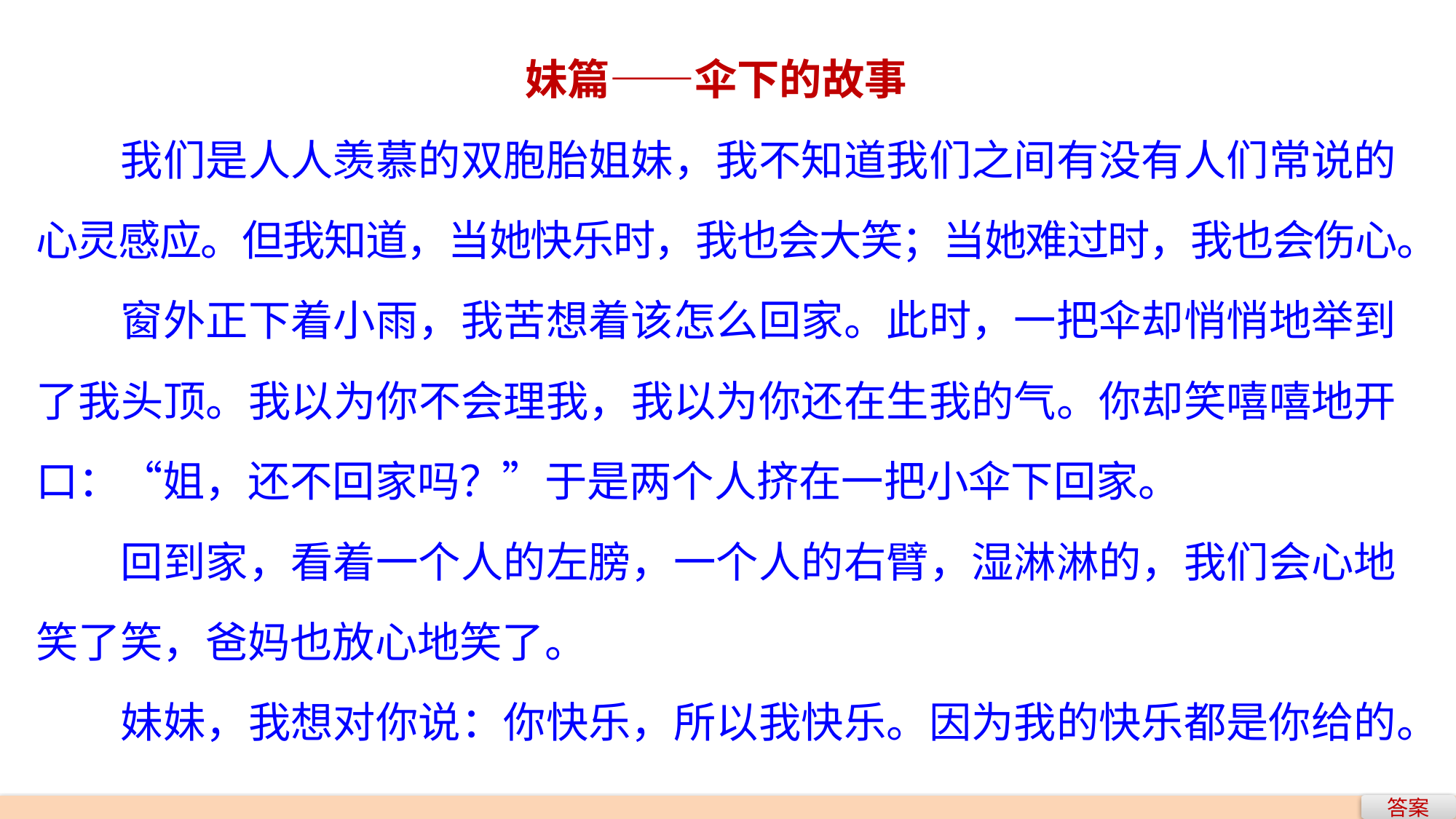

妹篇——伞下的故事
我们是人人羡慕的双胞胎姐妹，我不知道我们之间有没有人们常说的心灵感应。但我知道，当她快乐时，我也会大笑；当她难过时，我也会伤心。
窗外正下着小雨，我苦想着该怎么回家。此时，一把伞却悄悄地举到了我头顶。我以为你不会理我，我以为你还在生我的气。你却笑嘻嘻地开口：“姐，还不回家吗？”于是两个人挤在一把小伞下回家。
回到家，看着一个人的左膀，一个人的右臂，湿淋淋的，我们会心地笑了笑，爸妈也放心地笑了。
妹妹，我想对你说：你快乐，所以我快乐。因为我的快乐都是你给的。
答案